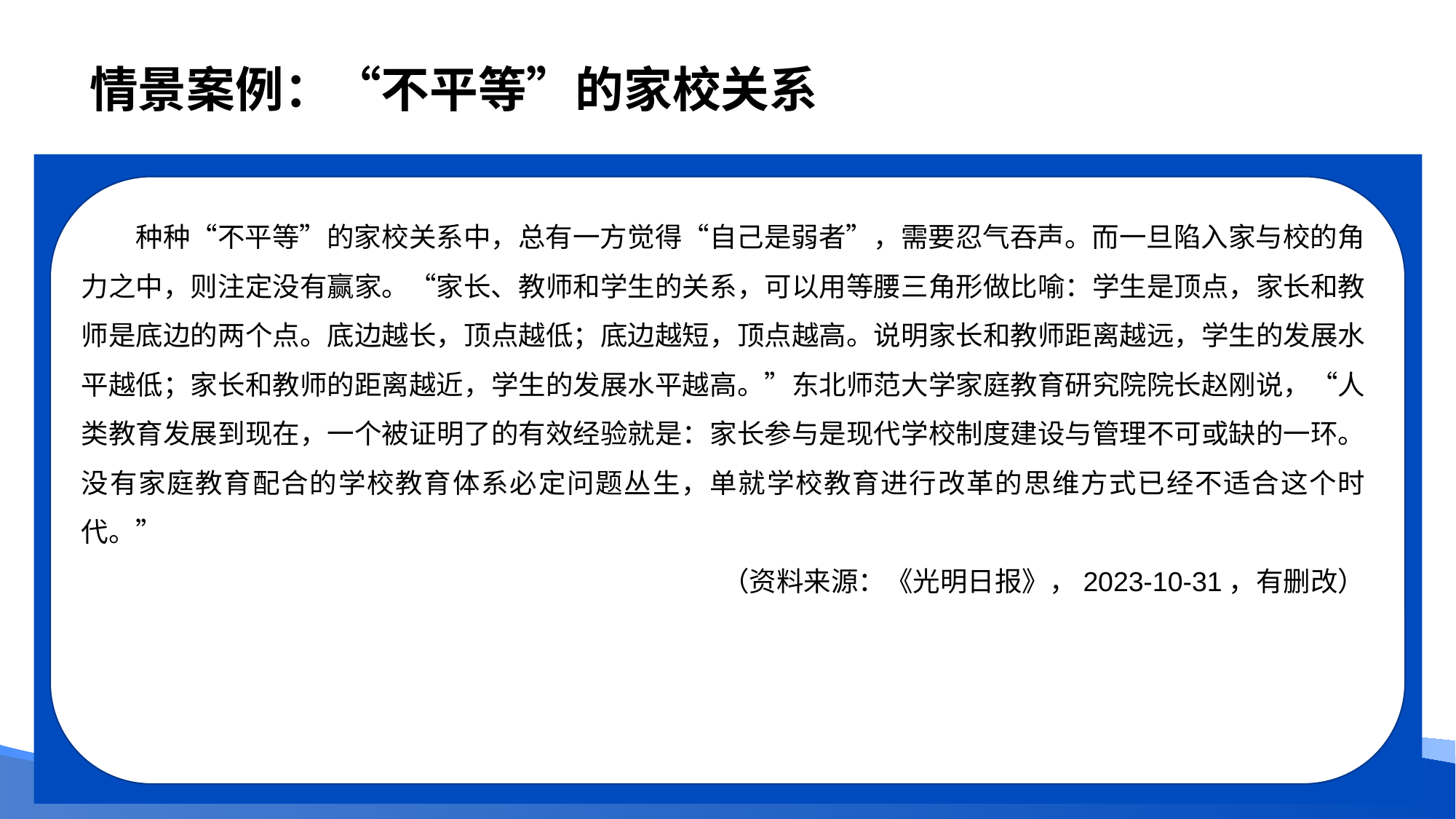

# 情景案例：“不平等”的家校关系

种种“不平等”的家校关系中，总有一方觉得“自己是弱者”，需要忍气吞声。而一旦陷入家与校的角力之中，则注定没有赢家。“家长、教师和学生的关系，可以用等腰三角形做比喻：学生是顶点，家长和教师是底边的两个点。底边越长，顶点越低；底边越短，顶点越高。说明家长和教师距离越远，学生的发展水平越低；家长和教师的距离越近，学生的发展水平越高。”东北师范大学家庭教育研究院院长赵刚说，“人类教育发展到现在，一个被证明了的有效经验就是：家长参与是现代学校制度建设与管理不可或缺的一环。没有家庭教育配合的学校教育体系必定问题丛生，单就学校教育进行改革的思维方式已经不适合这个时代。”
（资料来源：《光明日报》，2023-10-31，有删改）